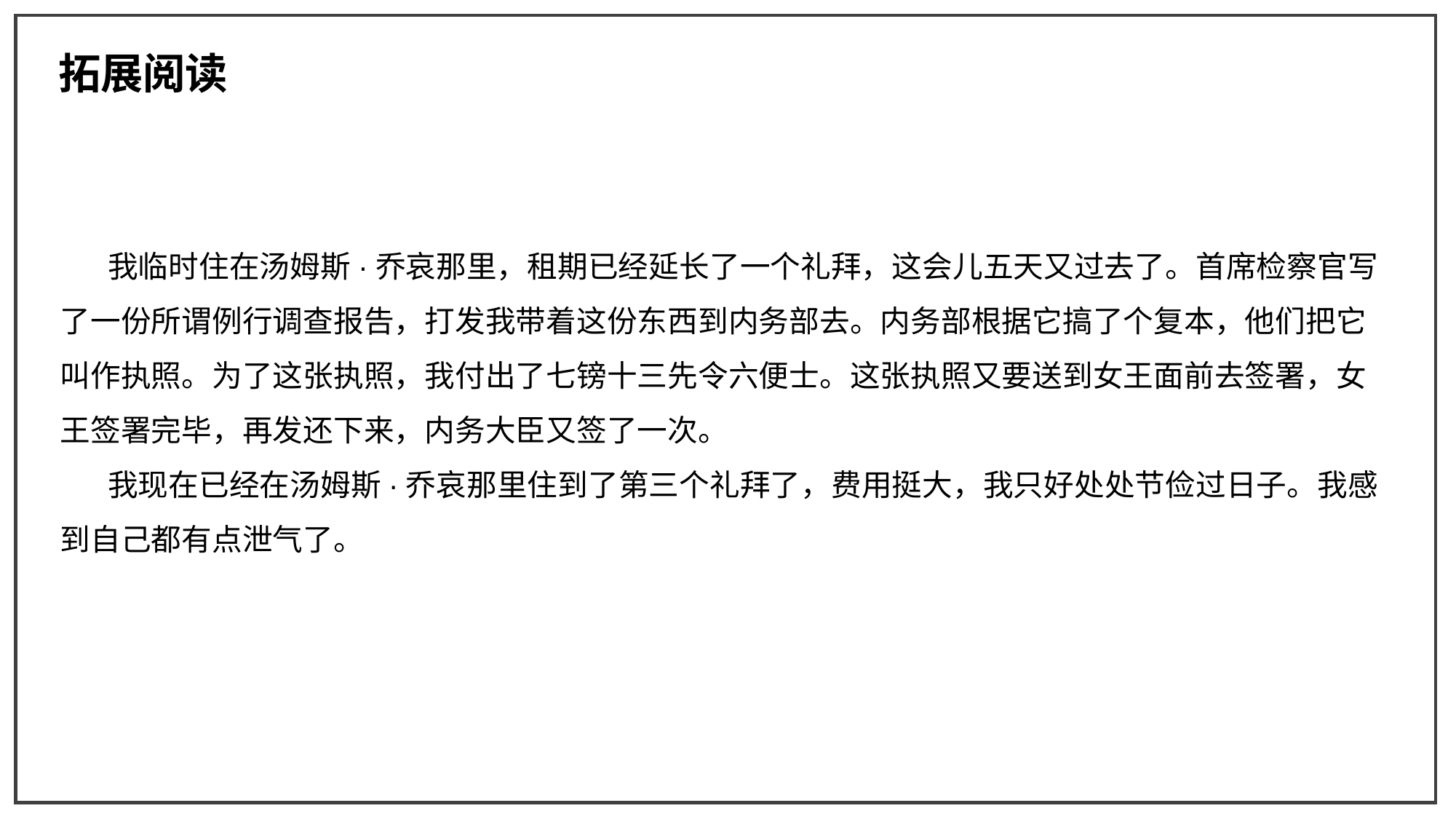

拓展阅读
      我临时住在汤姆斯·乔哀那里，租期已经延长了一个礼拜，这会儿五天又过去了。首席检察官写了一份所谓例行调查报告，打发我带着这份东西到内务部去。内务部根据它搞了个复本，他们把它叫作执照。为了这张执照，我付出了七镑十三先令六便士。这张执照又要送到女王面前去签署，女王签署完毕，再发还下来，内务大臣又签了一次。
      我现在已经在汤姆斯·乔哀那里住到了第三个礼拜了，费用挺大，我只好处处节俭过日子。我感到自己都有点泄气了。